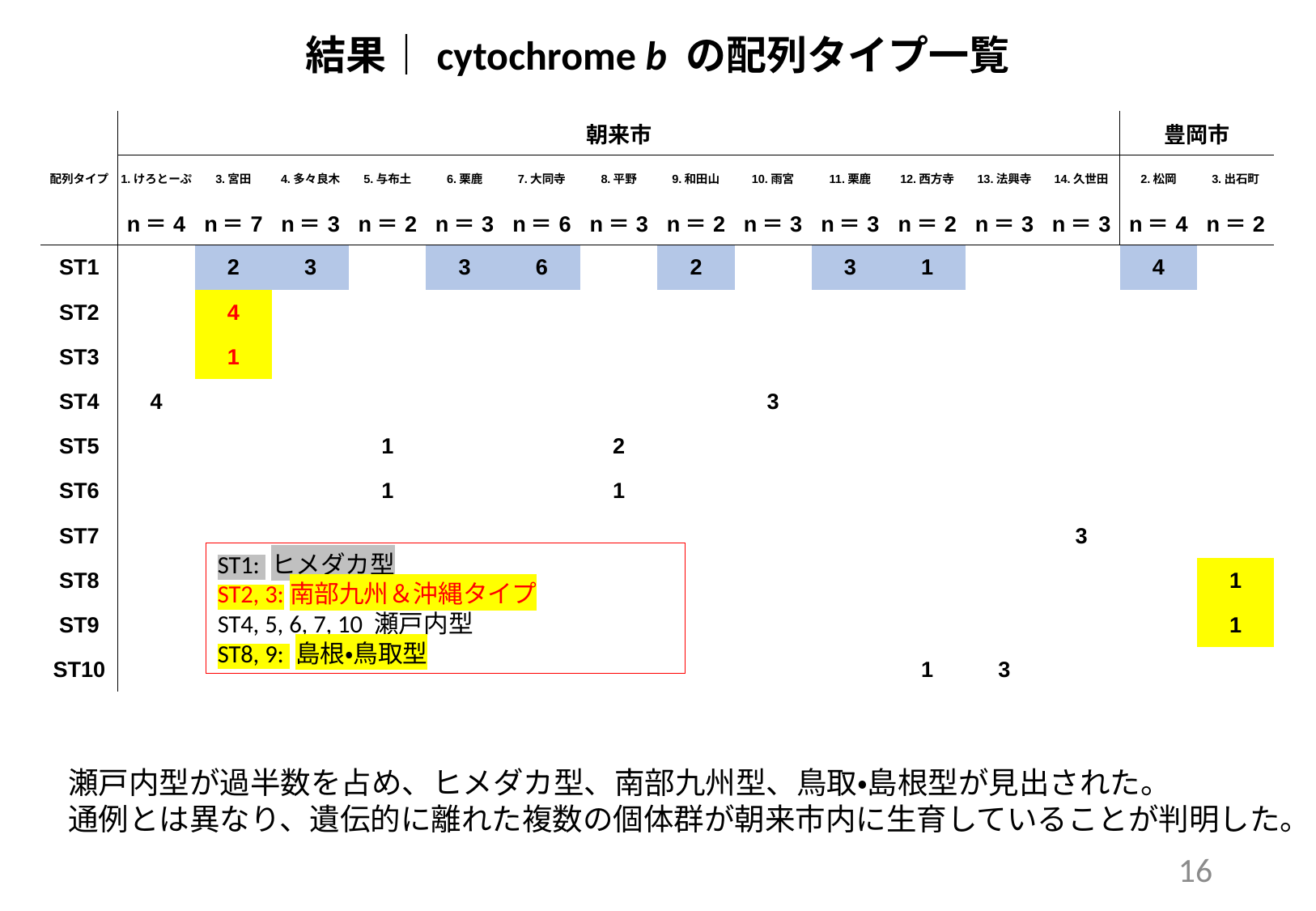

結果｜cytochrome b の配列タイプ一覧
| 配列タイプ | 朝来市 |  |  |  |  |  |  |  |  |  |  |  |  | 豊岡市 |  |
| --- | --- | --- | --- | --- | --- | --- | --- | --- | --- | --- | --- | --- | --- | --- | --- |
|  | 1.けろとーぷ | 3.宮田 | 4.多々良木 | 5.与布土 | 6.栗鹿 | 7.大同寺 | 8.平野 | 9.和田山 | 10.雨宮 | 11.栗鹿 | 12.西方寺 | 13.法興寺 | 14.久世田 | 2.松岡 | 3.出石町 |
|  | n＝4 | n＝7 | n＝3 | n＝2 | n＝3 | n＝6 | n＝3 | n＝2 | n＝3 | n＝3 | n＝2 | n＝3 | n＝3 | n＝4 | n＝2 |
| ST1 |  | 2 | 3 |  | 3 | 6 |  | 2 |  | 3 | 1 |  |  | 4 |  |
| ST2 |  | 4 |  |  |  |  |  |  |  |  |  |  |  |  |  |
| ST3 |  | 1 |  |  |  |  |  |  |  |  |  |  |  |  |  |
| ST4 | 4 |  |  |  |  |  |  |  | 3 |  |  |  |  |  |  |
| ST5 |  |  |  | 1 |  |  | 2 |  |  |  |  |  |  |  |  |
| ST6 |  |  |  | 1 |  |  | 1 |  |  |  |  |  |  |  |  |
| ST7 |  |  |  |  |  |  |  |  |  |  |  |  | 3 |  |  |
| ST8 |  |  |  |  |  |  |  |  |  |  |  |  |  |  | 1 |
| ST9 |  |  |  |  |  |  |  |  |  |  |  |  |  |  | 1 |
| ST10 |  |  |  |  |  |  |  |  |  |  | 1 | 3 |  |  |  |
ST1: ヒメダカ型
ST2, 3:南部九州＆沖縄タイプ
ST4, 5, 6, 7, 10 瀬戸内型
ST8, 9: 島根・鳥取型
瀬戸内型が過半数を占め、ヒメダカ型、南部九州型、鳥取・島根型が見出された。
通例とは異なり、遺伝的に離れた複数の個体群が朝来市内に生育していることが判明した。
16